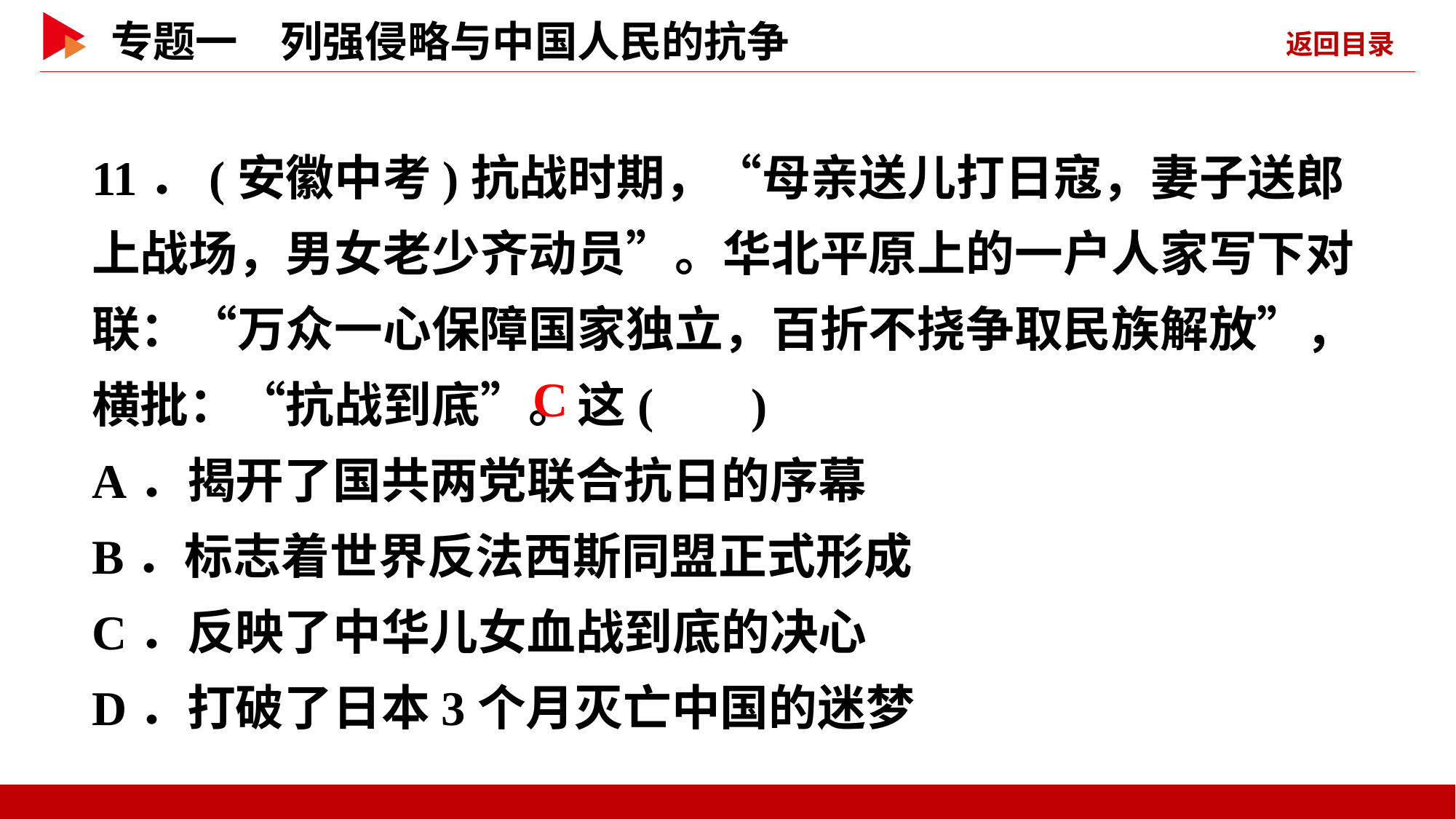

11．(安徽中考)抗战时期，“母亲送儿打日寇，妻子送郎上战场，男女老少齐动员”。华北平原上的一户人家写下对联：“万众一心保障国家独立，百折不挠争取民族解放”，横批：“抗战到底”。这(        )
A．揭开了国共两党联合抗日的序幕
B．标志着世界反法西斯同盟正式形成
C．反映了中华儿女血战到底的决心
D．打破了日本3个月灭亡中国的迷梦
   C